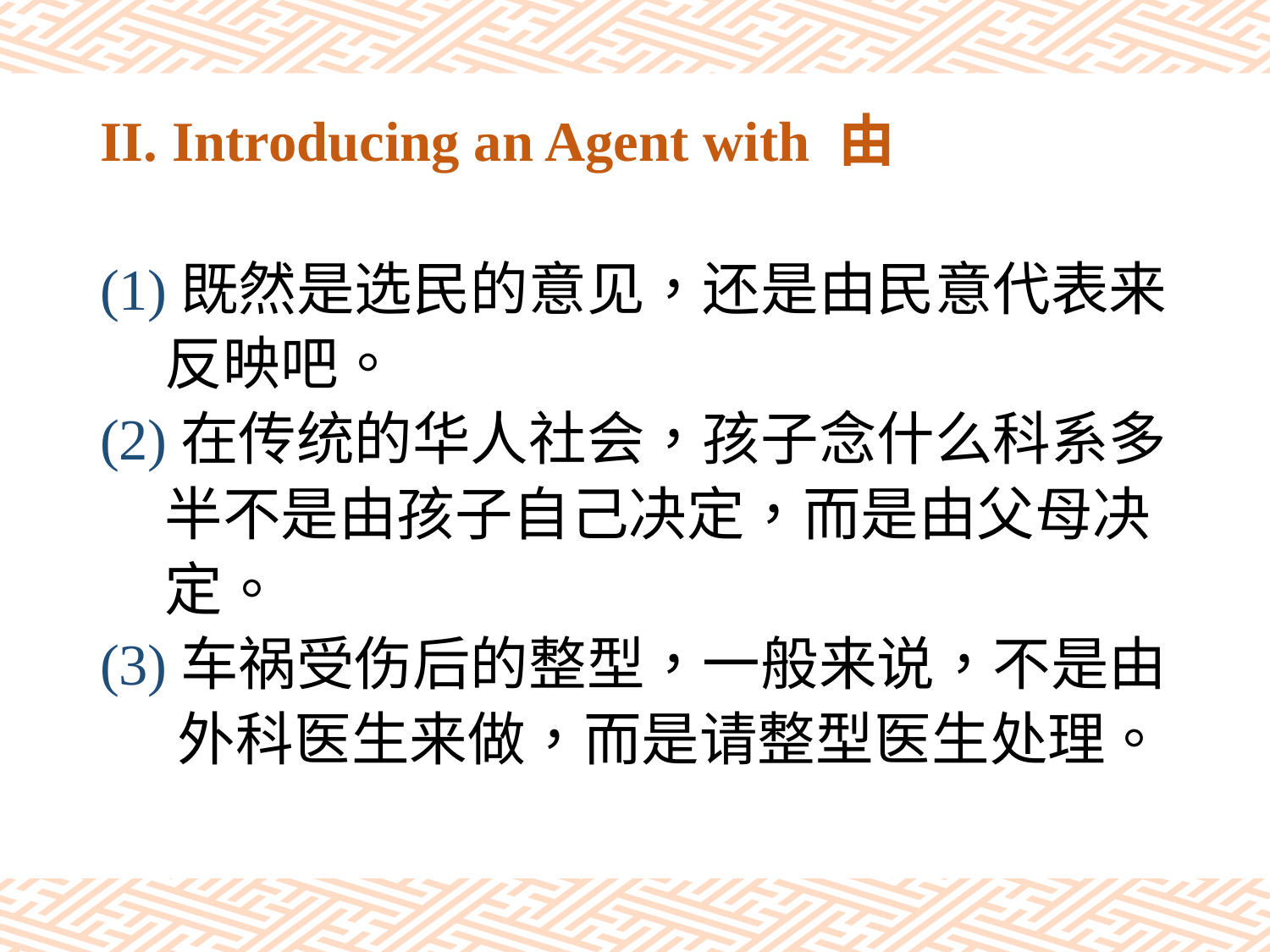

# II. Introducing an Agent with 由
(1)既然是选民的意见，还是由民意代表来
    反映吧。
(2)在传统的华人社会，孩子念什么科系多
    半不是由孩子自己决定，而是由父母决
    定。
(3)车祸受伤后的整型，一般来说，不是由
     外科医生来做，而是请整型医生处理。